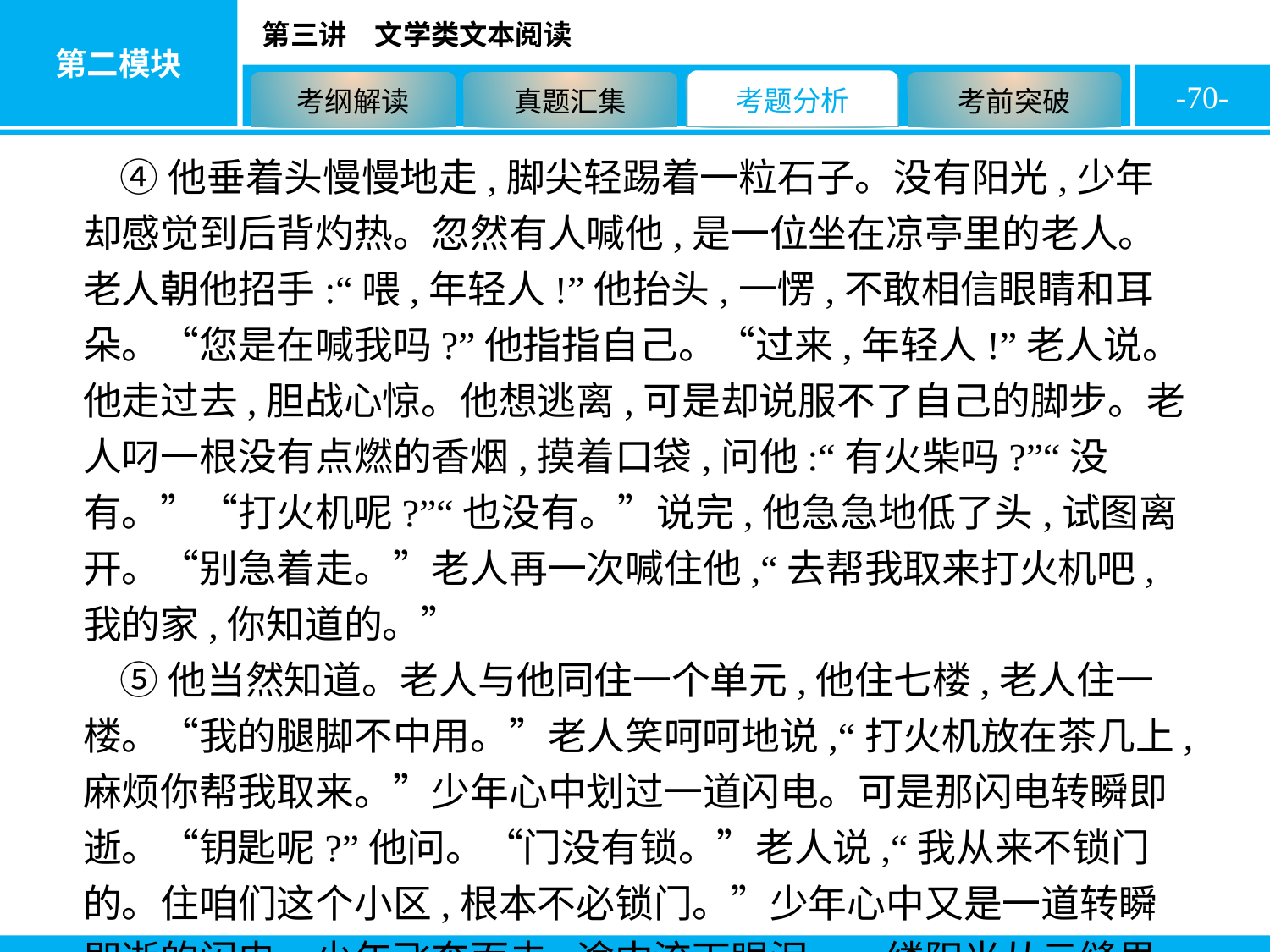

-70-
④他垂着头慢慢地走,脚尖轻踢着一粒石子。没有阳光,少年却感觉到后背灼热。忽然有人喊他,是一位坐在凉亭里的老人。老人朝他招手:“喂,年轻人!”他抬头,一愣,不敢相信眼睛和耳朵。“您是在喊我吗?”他指指自己。“过来,年轻人!”老人说。他走过去,胆战心惊。他想逃离,可是却说服不了自己的脚步。老人叼一根没有点燃的香烟,摸着口袋,问他:“有火柴吗?”“没有。”“打火机呢?”“也没有。”说完,他急急地低了头,试图离开。“别急着走。”老人再一次喊住他,“去帮我取来打火机吧,我的家,你知道的。”
⑤他当然知道。老人与他同住一个单元,他住七楼,老人住一楼。“我的腿脚不中用。”老人笑呵呵地说,“打火机放在茶几上,麻烦你帮我取来。”少年心中划过一道闪电。可是那闪电转瞬即逝。“钥匙呢?”他问。“门没有锁。”老人说,“我从来不锁门的。住咱们这个小区,根本不必锁门。”少年心中又是一道转瞬即逝的闪电。少年飞奔而去,途中流下眼泪。一缕阳光从云缝里钻了出来。